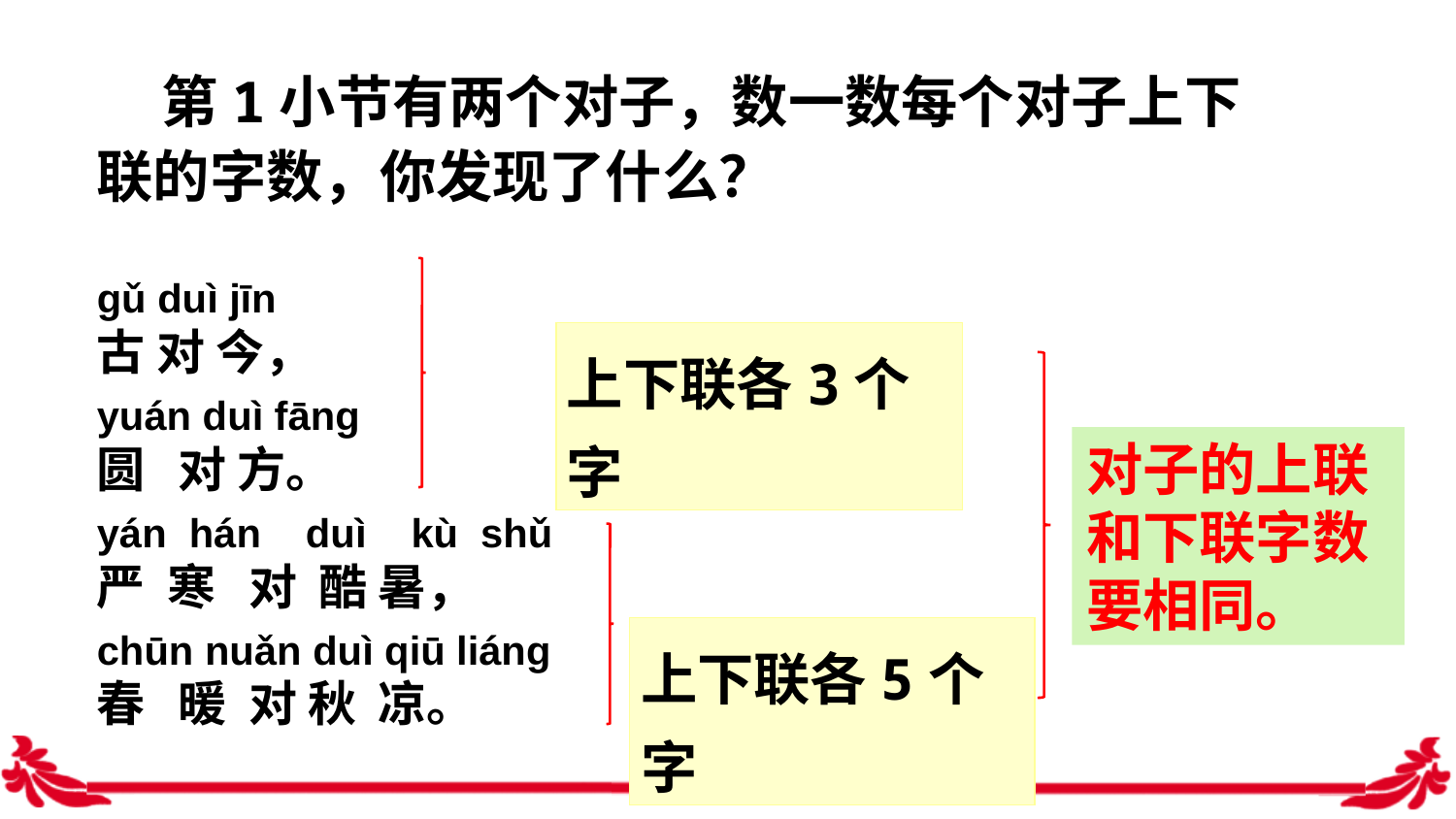

第1小节有两个对子，数一数每个对子上下联的字数，你发现了什么？
ɡǔ duì jīn
古 对 今，
yuán duì fānɡ
圆   对 方。
yán  hán    duì    kù  shǔ
严  寒   对  酷 暑，
chūn nuǎn duì qiū liánɡ
春   暖  对 秋  凉。

上下联各3个字

对子的上联和下联字数要相同。

上下联各5个字